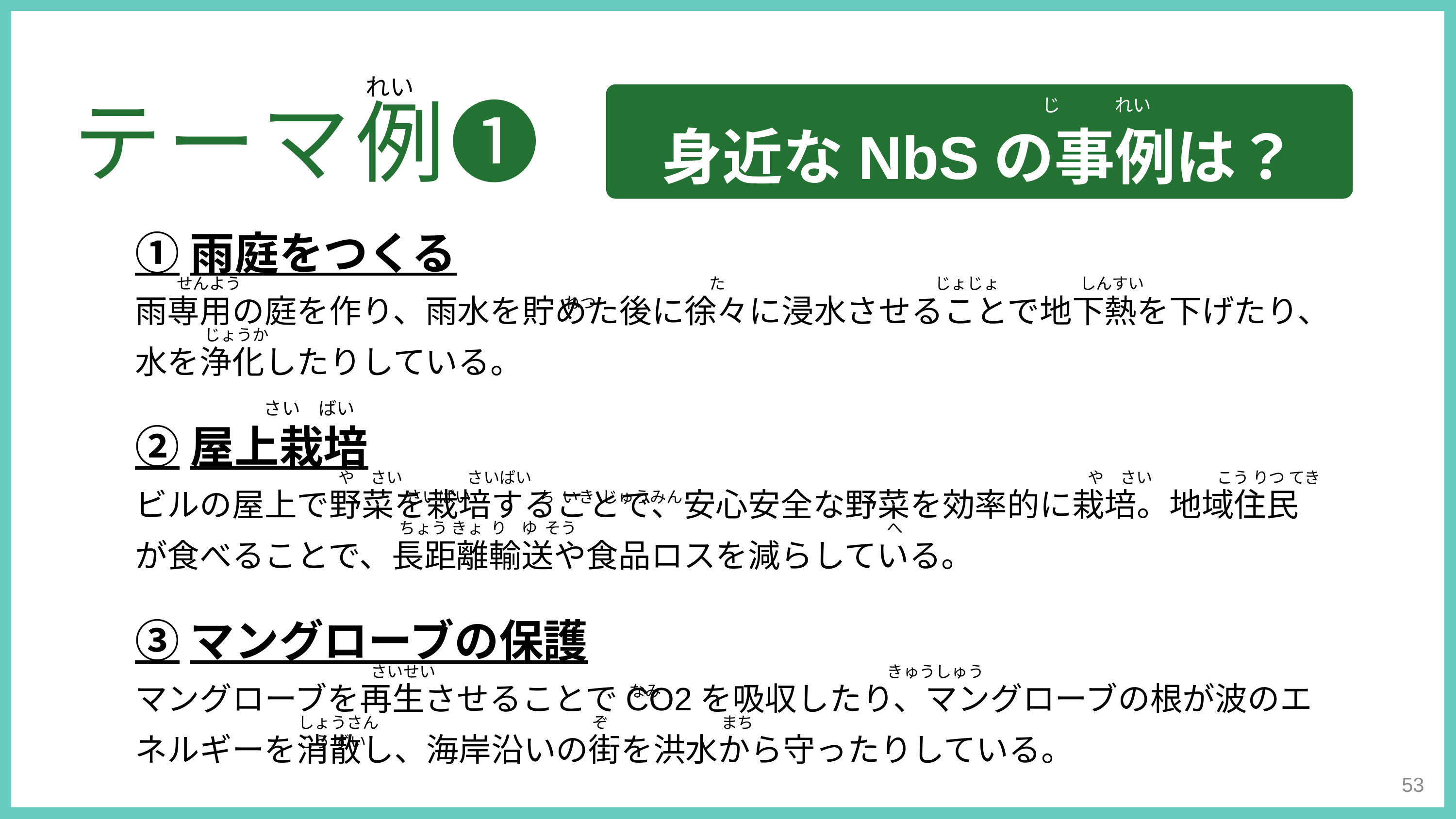

れい
身近なNbSの事例は？
じ　　　れい
テーマ例❶
①雨庭をつくる

雨専用の庭を作り、雨水を貯めた後に徐々に浸水させることで地下熱を下げたり、

水を浄化したりしている。

②屋上栽培

ビルの屋上で野菜を栽培することで、安心安全な野菜を効率的に栽培。地域住民

が食べることで、長距離輸送や食品ロスを減らしている。

③マングローブの保護

マングローブを再生させることでCO2を吸収したり、マングローブの根が波のエ

ネルギーを消散し、海岸沿いの街を洪水から守ったりしている。

せんよう　　　　　　　　　　　　　　　　　　　　　　　　　　　　　た　　　　　　　　　　　　　じょじょ　　　　　しんすい　　　　　　　　　　　　　　　　　　　　　　　　　ねつ
じょうか
さい　ばい
や　さい　　　　さいばい　　　　　　　　　　　　　　　　　　　　　　　　　　　　　　　　　　  や　さい　　　　こう りつ てき　　　　 さいばい　　　　 ち  いき  じゅうみん
 ちょう きょ  り    ゆ  そう　　　　　　　　　　　　　　　　　　　 へ
さいせい　　　　　　　　　　　　　　　　　　　　　　　　　　　　きゅうしゅう　　　　　　　　　　　　　　　　　　　　　　　　　　　　　　　　　　　　　　　なみ
しょうさん　　　　　　　　　　　　　 ぞ　　　　　　　まち　　　　こう ずい
53